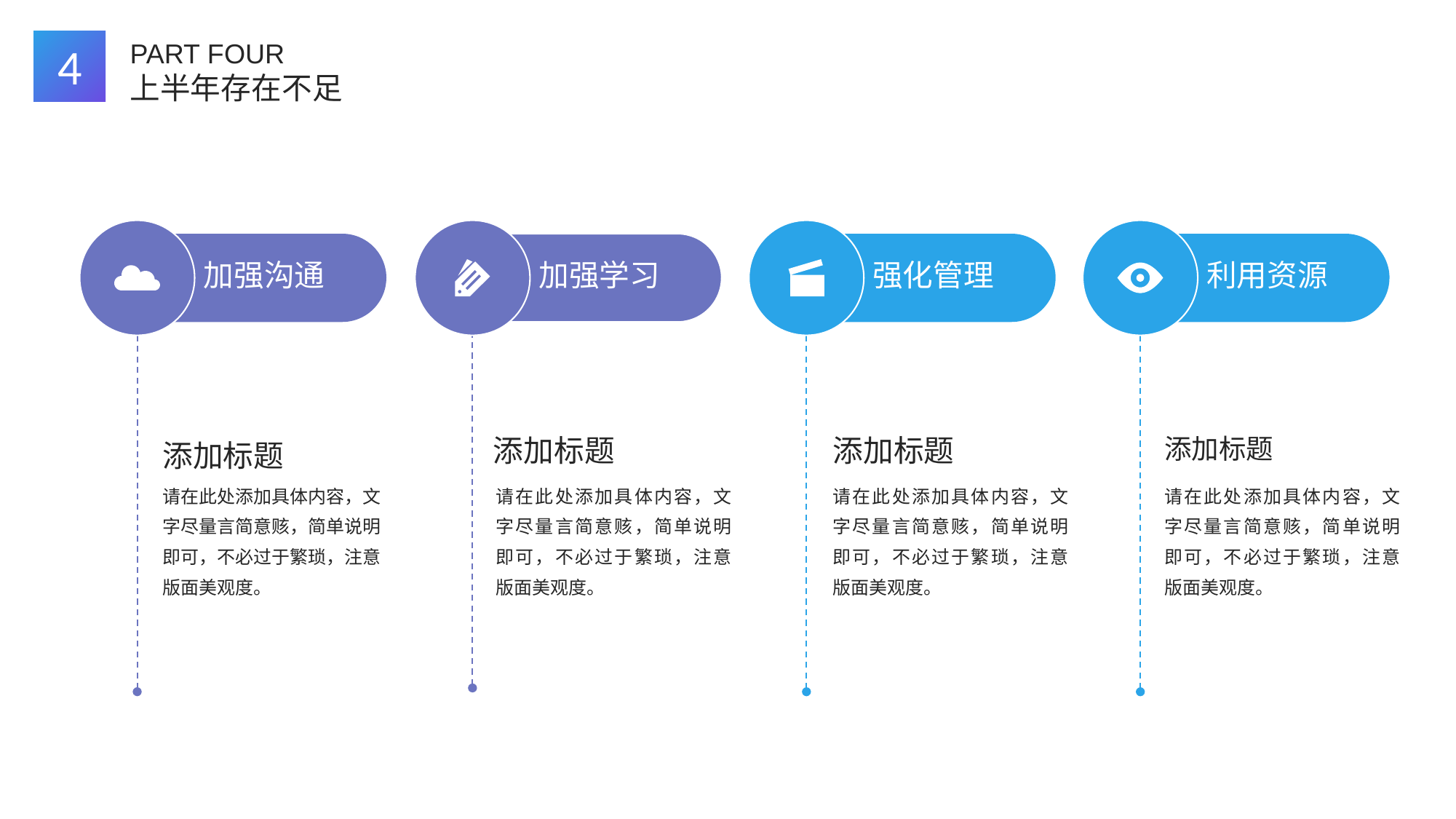

4
PART FOUR
上半年存在不足

加强沟通
加强学习
强化管理
利用资源

添加标题
添加标题
添加标题
添加标题
请在此处添加具体内容，文字尽量言简意赅，简单说明即可，不必过于繁琐，注意版面美观度。
请在此处添加具体内容，文字尽量言简意赅，简单说明即可，不必过于繁琐，注意版面美观度。
请在此处添加具体内容，文字尽量言简意赅，简单说明即可，不必过于繁琐，注意版面美观度。
请在此处添加具体内容，文字尽量言简意赅，简单说明即可，不必过于繁琐，注意版面美观度。